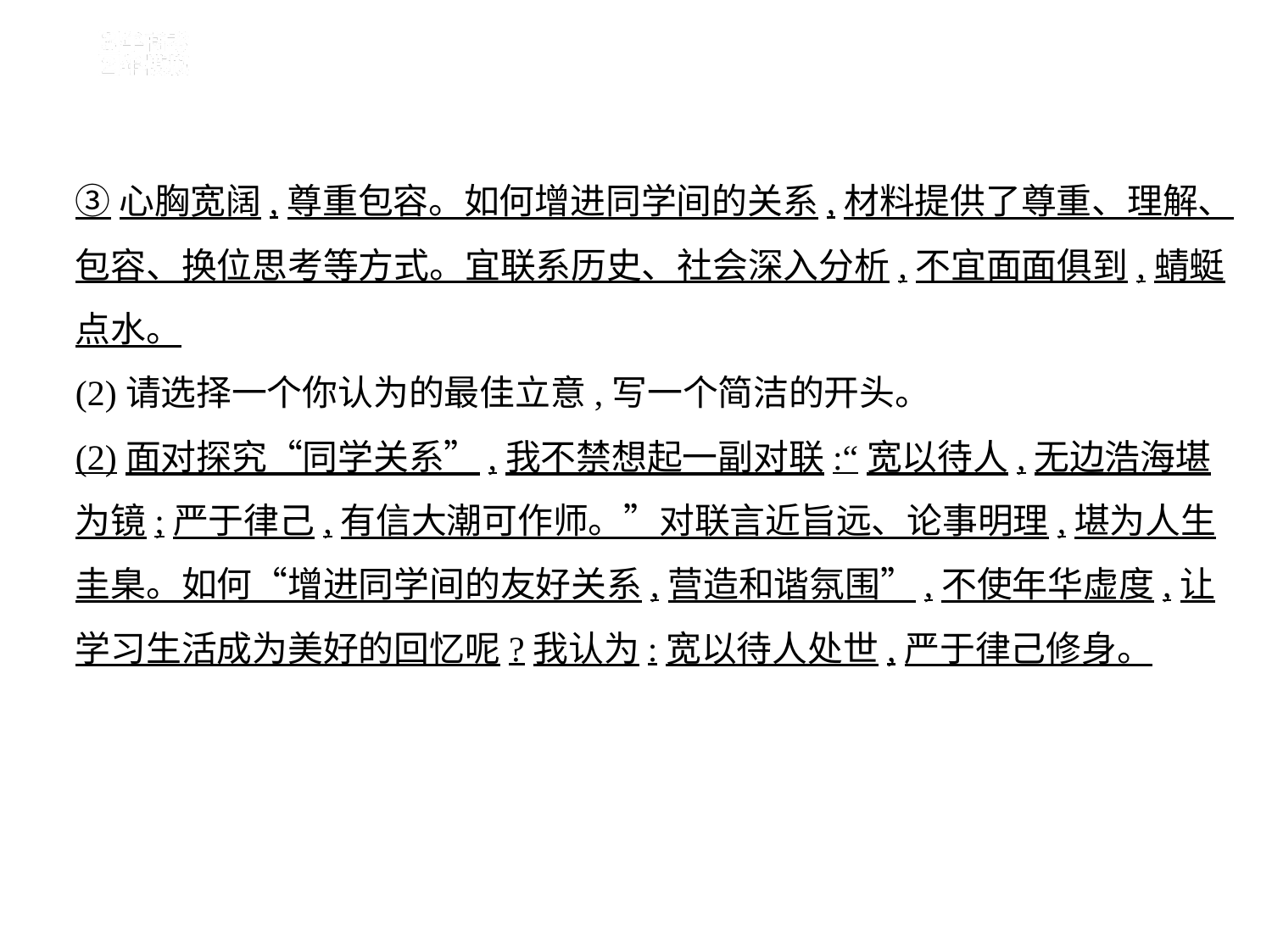

③心胸宽阔,尊重包容。如何增进同学间的关系,材料提供了尊重、理解、
包容、换位思考等方式。宜联系历史、社会深入分析,不宜面面俱到,蜻蜓
点水。
(2)请选择一个你认为的最佳立意,写一个简洁的开头。
(2)面对探究“同学关系”,我不禁想起一副对联:“宽以待人,无边浩海堪
为镜;严于律己,有信大潮可作师。”对联言近旨远、论事明理,堪为人生
圭臬。如何“增进同学间的友好关系,营造和谐氛围”,不使年华虚度,让
学习生活成为美好的回忆呢?我认为:宽以待人处世,严于律己修身。